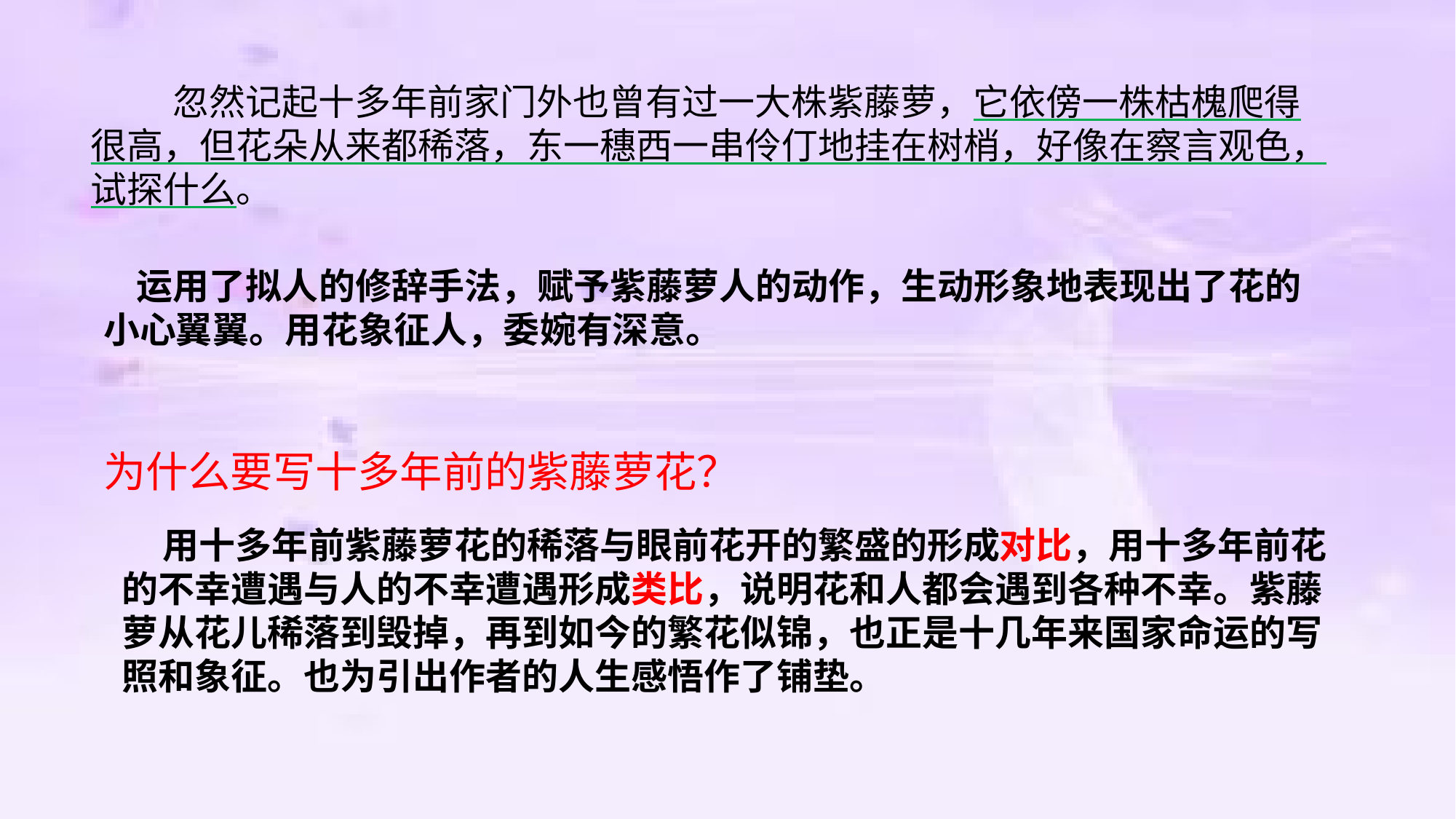

忽然记起十多年前家门外也曾有过一大株紫藤萝，它依傍一株枯槐爬得很高，但花朵从来都稀落，东一穗西一串伶仃地挂在树梢，好像在察言观色，试探什么。
   运用了拟人的修辞手法，赋予紫藤萝人的动作，生动形象地表现出了花的小心翼翼。用花象征人，委婉有深意。
为什么要写十多年前的紫藤萝花？
    用十多年前紫藤萝花的稀落与眼前花开的繁盛的形成对比，用十多年前花的不幸遭遇与人的不幸遭遇形成类比，说明花和人都会遇到各种不幸。紫藤萝从花儿稀落到毁掉，再到如今的繁花似锦，也正是十几年来国家命运的写照和象征。也为引出作者的人生感悟作了铺垫。